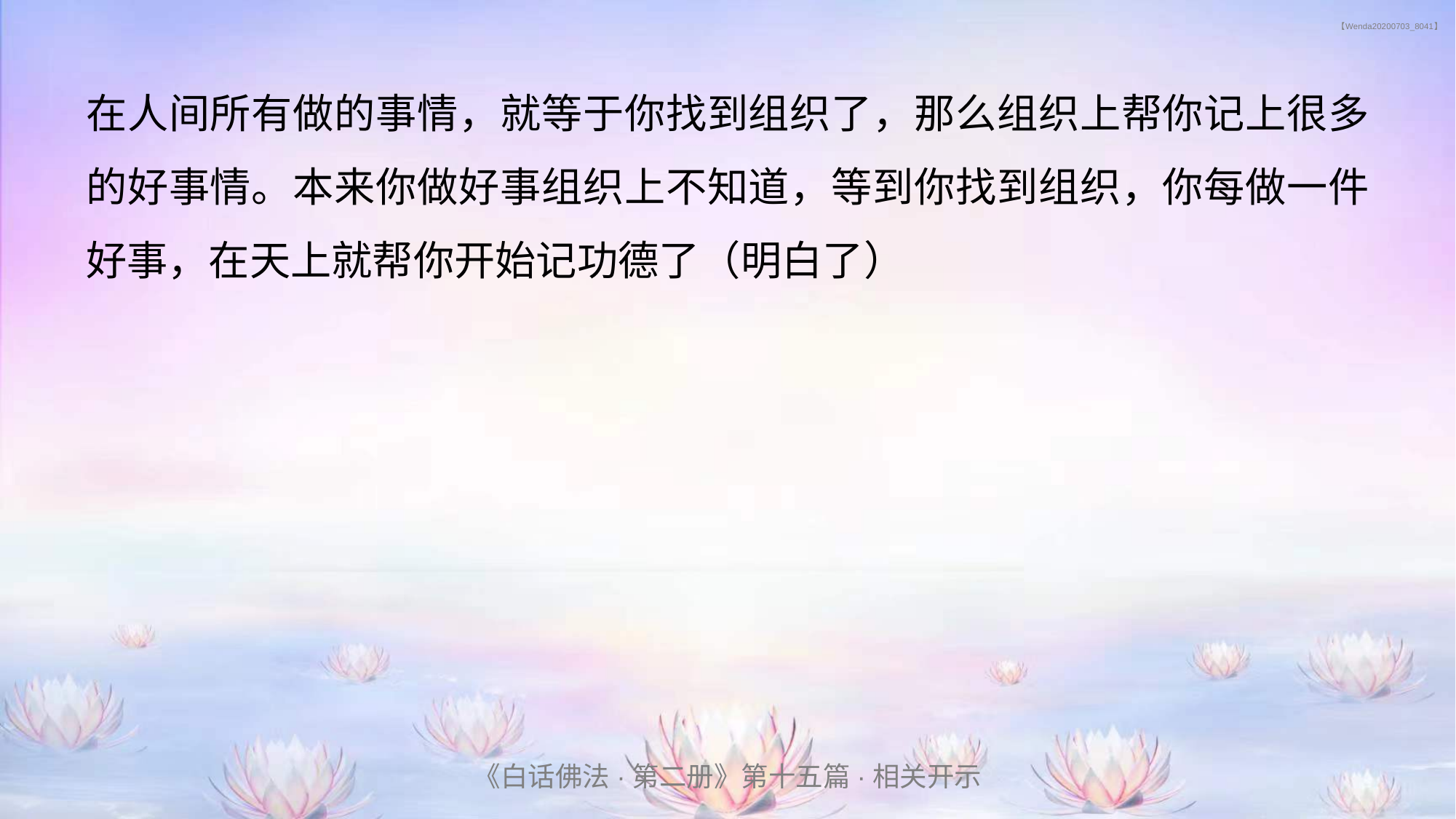

# 【Wenda20200703_8041】
在人间所有做的事情，就等于你找到组织了，那么组织上帮你记上很多的好事情。本来你做好事组织上不知道，等到你找到组织，你每做一件好事，在天上就帮你开始记功德了（明白了）
《白话佛法·第二册》第十五篇·相关开示